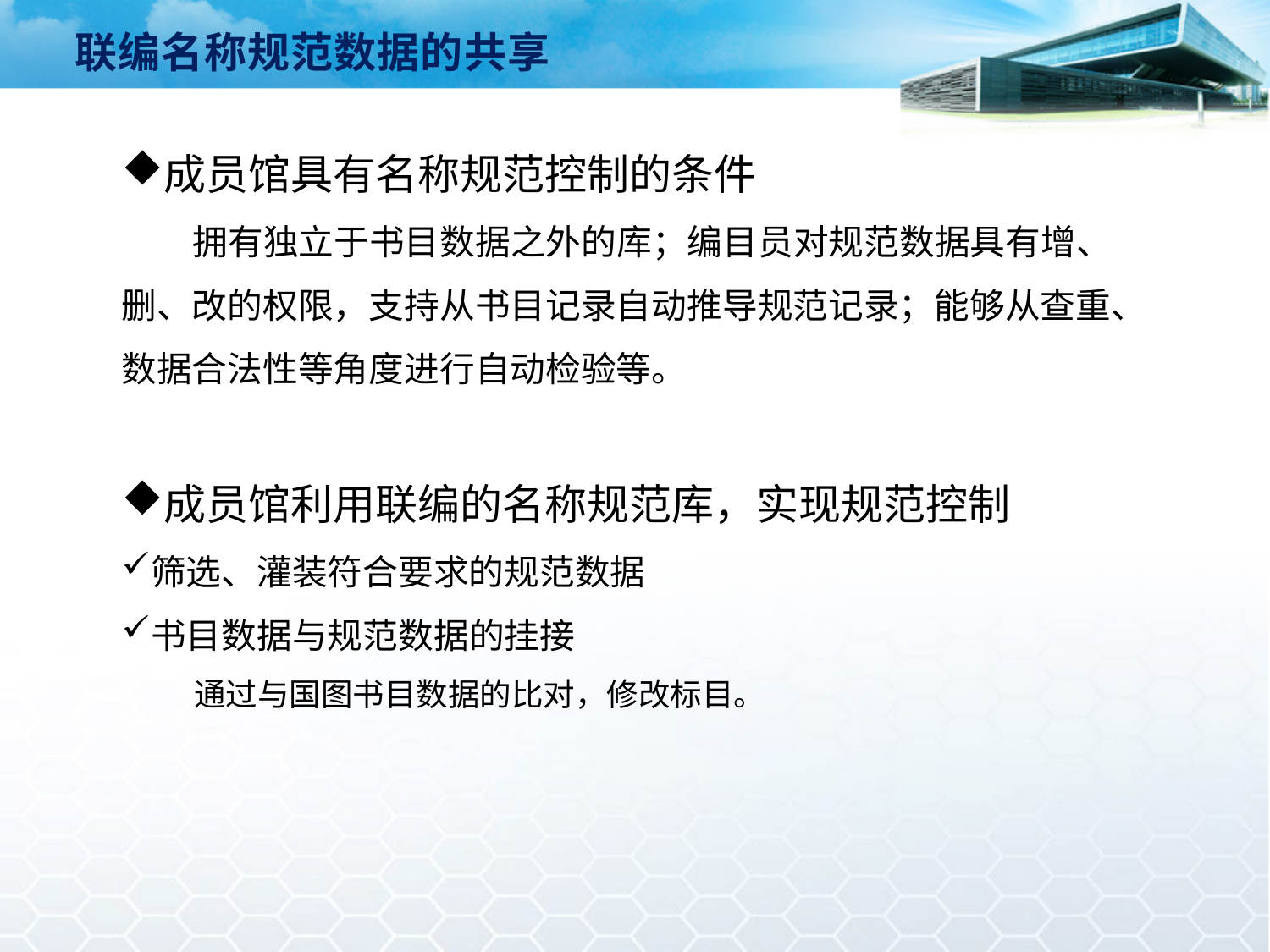

联编名称规范数据的共享
成员馆具有名称规范控制的条件
        拥有独立于书目数据之外的库；编目员对规范数据具有增、删、改的权限，支持从书目记录自动推导规范记录；能够从查重、数据合法性等角度进行自动检验等。

成员馆利用联编的名称规范库，实现规范控制
筛选、灌装符合要求的规范数据
书目数据与规范数据的挂接
         通过与国图书目数据的比对，修改标目。